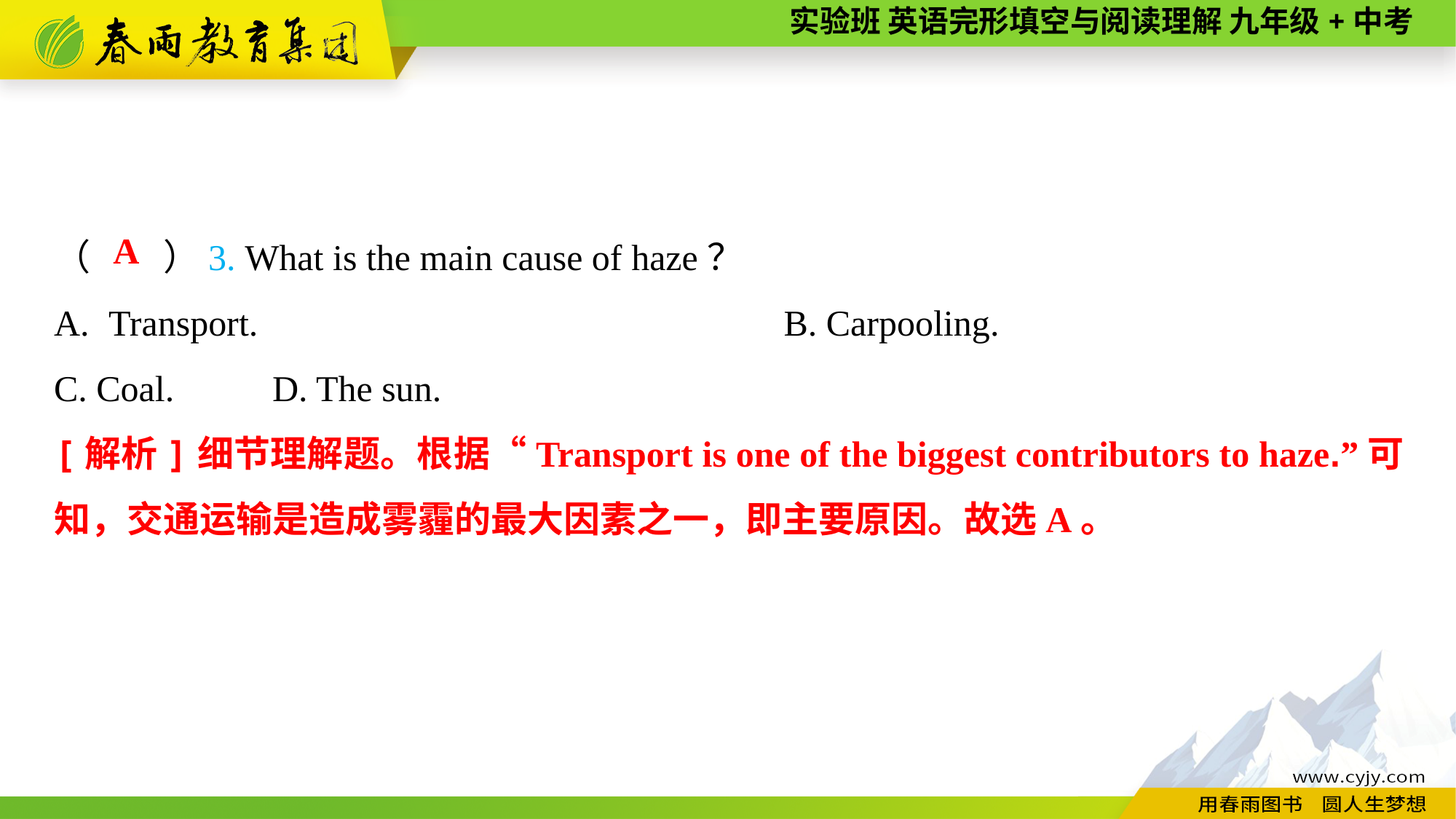

（　　）3. What is the main cause of haze？
Transport.	B. Carpooling.
C. Coal.	D. The sun.
A
[解析]细节理解题。根据“Transport is one of the biggest contributors to haze.”可知，交通运输是造成雾霾的最大因素之一，即主要原因。故选A。